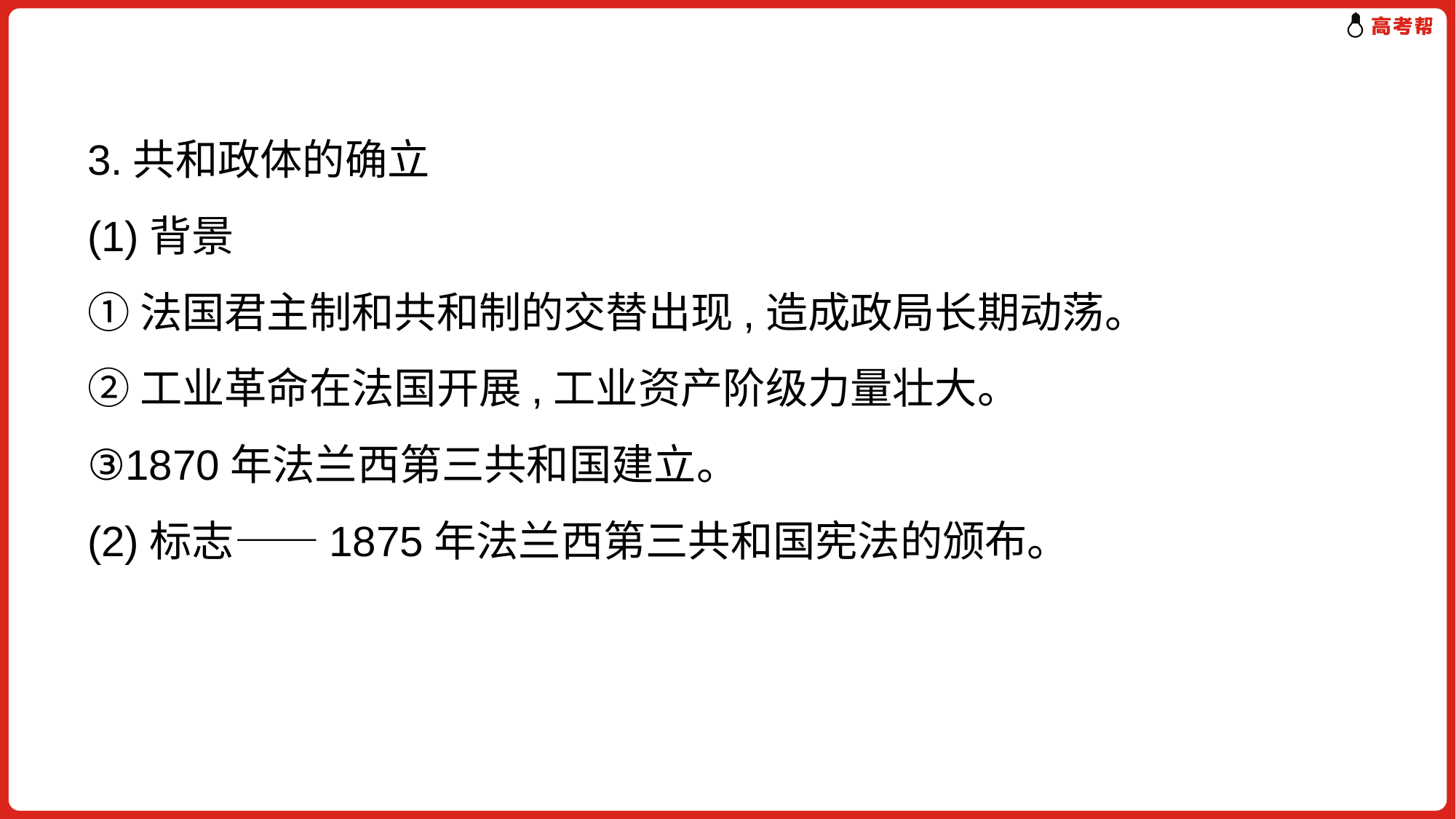

3.共和政体的确立
(1)背景
①法国君主制和共和制的交替出现,造成政局长期动荡。
②工业革命在法国开展,工业资产阶级力量壮大。
③1870年法兰西第三共和国建立。
(2)标志——1875年法兰西第三共和国宪法的颁布。